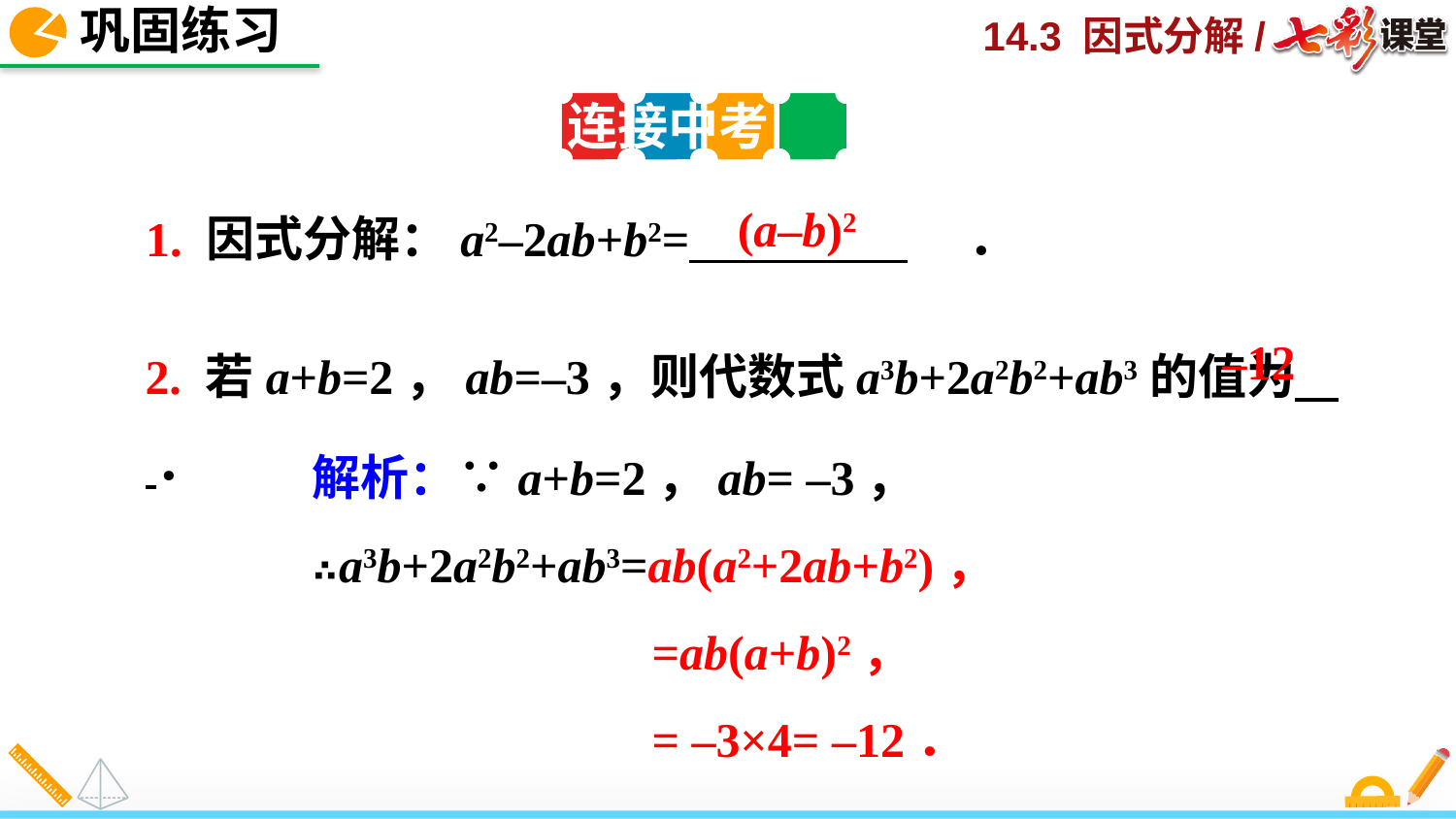

巩固练习

连接中考

(a–b)2
1. 因式分解：a2–2ab+b2=                  　．
2. 若a+b=2，ab=–3，则代数式a3b+2a2b2+ab3的值为      ．
–12
解析：∵a+b=2，ab= –3，
∴a3b+2a2b2+ab3=ab(a2+2ab+b2)，
                            =ab(a+b)2，
                            = –3×4= –12．